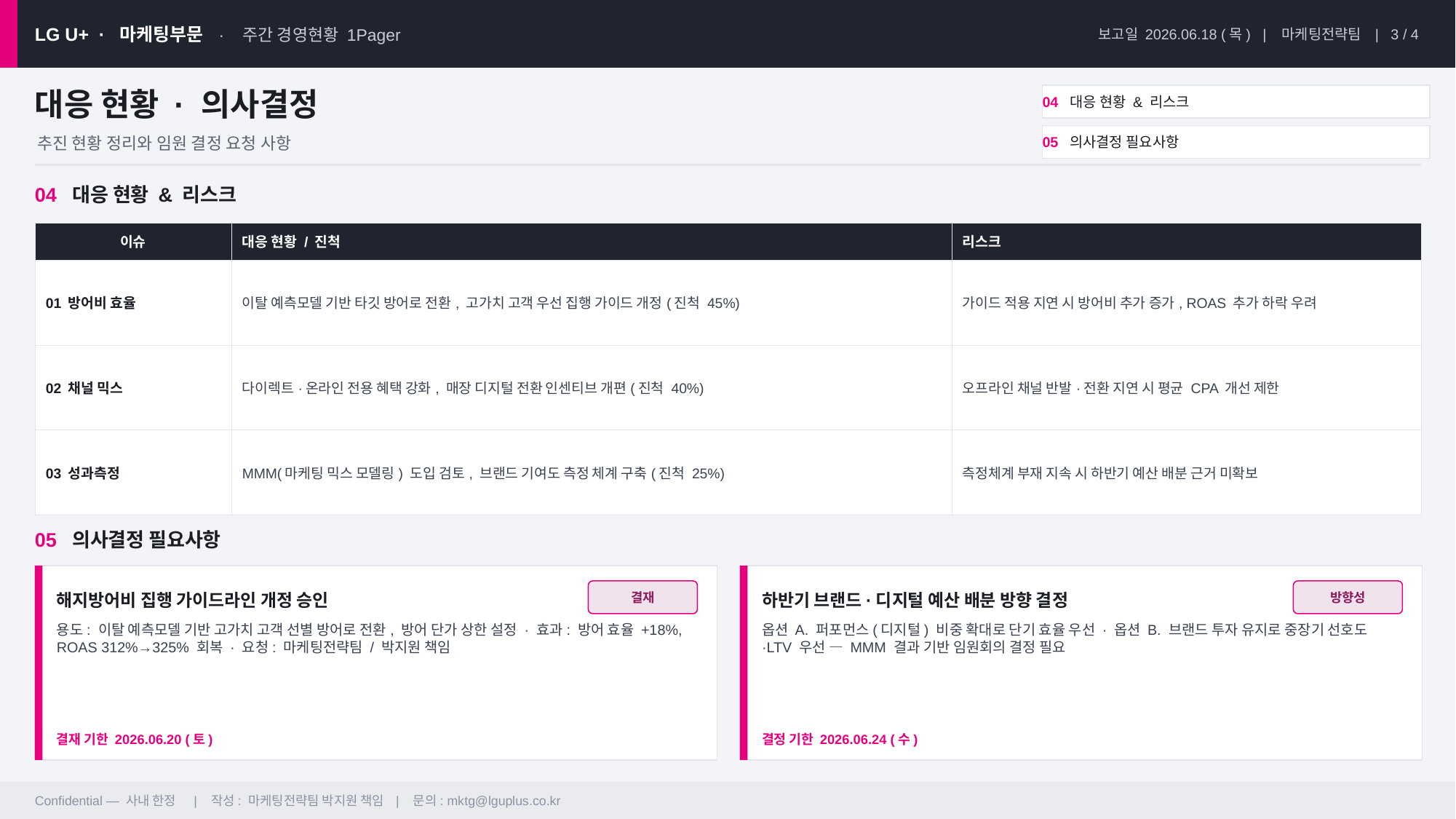

LG U+  ·  마케팅부문   ·   주간 경영현황 1Pager
보고일 2026.06.18 (목)   |   마케팅전략팀   |   3 / 4
대응 현황 · 의사결정
04  대응 현황 & 리스크
05  의사결정 필요사항
추진 현황 정리와 임원 결정 요청 사항

04  대응 현황 & 리스크
| 이슈 | 대응 현황 / 진척 | 리스크 |
| --- | --- | --- |
| 01 방어비 효율 | 이탈 예측모델 기반 타깃 방어로 전환, 고가치 고객 우선 집행 가이드 개정(진척 45%) | 가이드 적용 지연 시 방어비 추가 증가, ROAS 추가 하락 우려 |
| 02 채널 믹스 | 다이렉트·온라인 전용 혜택 강화, 매장 디지털 전환 인센티브 개편(진척 40%) | 오프라인 채널 반발·전환 지연 시 평균 CPA 개선 제한 |
| 03 성과측정 | MMM(마케팅 믹스 모델링) 도입 검토, 브랜드 기여도 측정 체계 구축(진척 25%) | 측정체계 부재 지속 시 하반기 예산 배분 근거 미확보 |
05  의사결정 필요사항

해지방어비 집행 가이드라인 개정 승인

결재
하반기 브랜드·디지털 예산 배분 방향 결정

방향성
용도: 이탈 예측모델 기반 고가치 고객 선별 방어로 전환, 방어 단가 상한 설정 · 효과: 방어 효율 +18%, ROAS 312%→325% 회복 · 요청: 마케팅전략팀 / 박지원 책임
옵션 A. 퍼포먼스(디지털) 비중 확대로 단기 효율 우선 · 옵션 B. 브랜드 투자 유지로 중장기 선호도·LTV 우선 — MMM 결과 기반 임원회의 결정 필요
결재 기한 2026.06.20 (토)
결정 기한 2026.06.24 (수)

Confidential — 사내 한정     |   작성: 마케팅전략팀 박지원 책임   |   문의: mktg@lguplus.co.kr